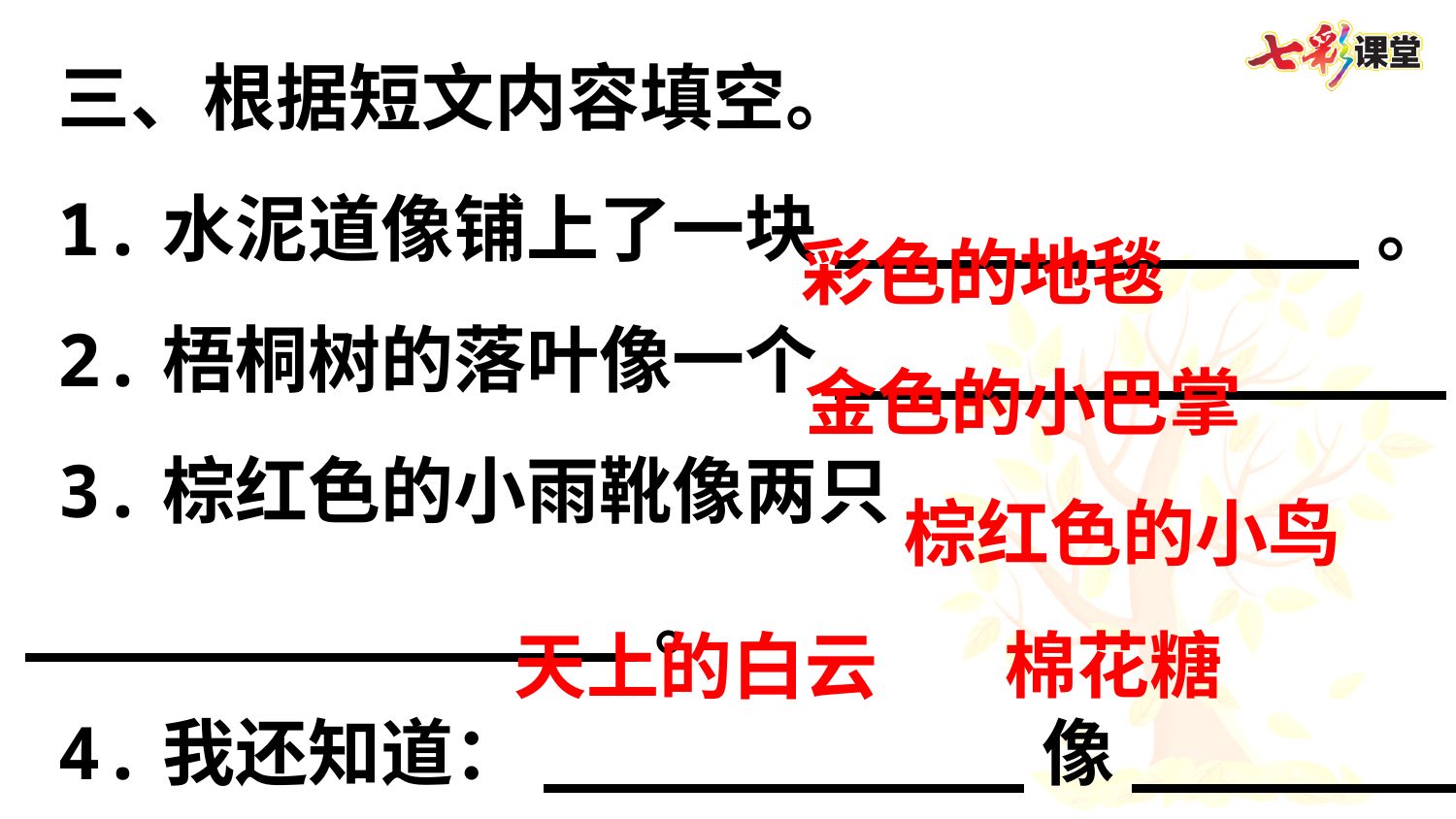

三、根据短文内容填空。
1.水泥道像铺上了一块____________。
2.梧桐树的落叶像一个______________。
3.棕红色的小雨靴像两只______________。
4.我还知道：___________像________。
彩色的地毯
金色的小巴掌
棕红色的小鸟
棉花糖
天上的白云